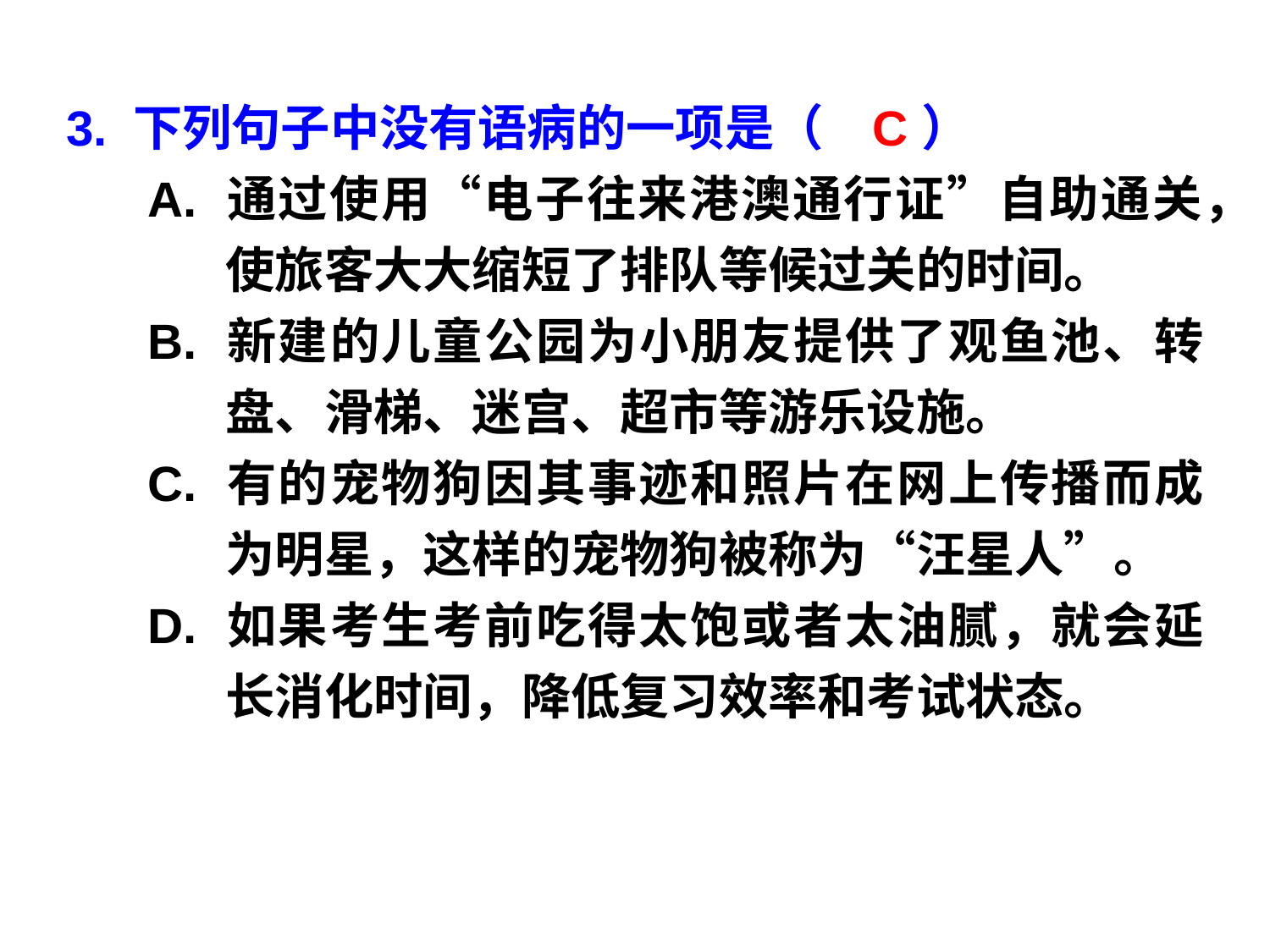

3. 下列句子中没有语病的一项是（　　）
A. 通过使用“电子往来港澳通行证”自助通关，使旅客大大缩短了排队等候过关的时间。
B. 新建的儿童公园为小朋友提供了观鱼池、转盘、滑梯、迷宫、超市等游乐设施。
C. 有的宠物狗因其事迹和照片在网上传播而成为明星，这样的宠物狗被称为“汪星人”。
D. 如果考生考前吃得太饱或者太油腻，就会延长消化时间，降低复习效率和考试状态。
C